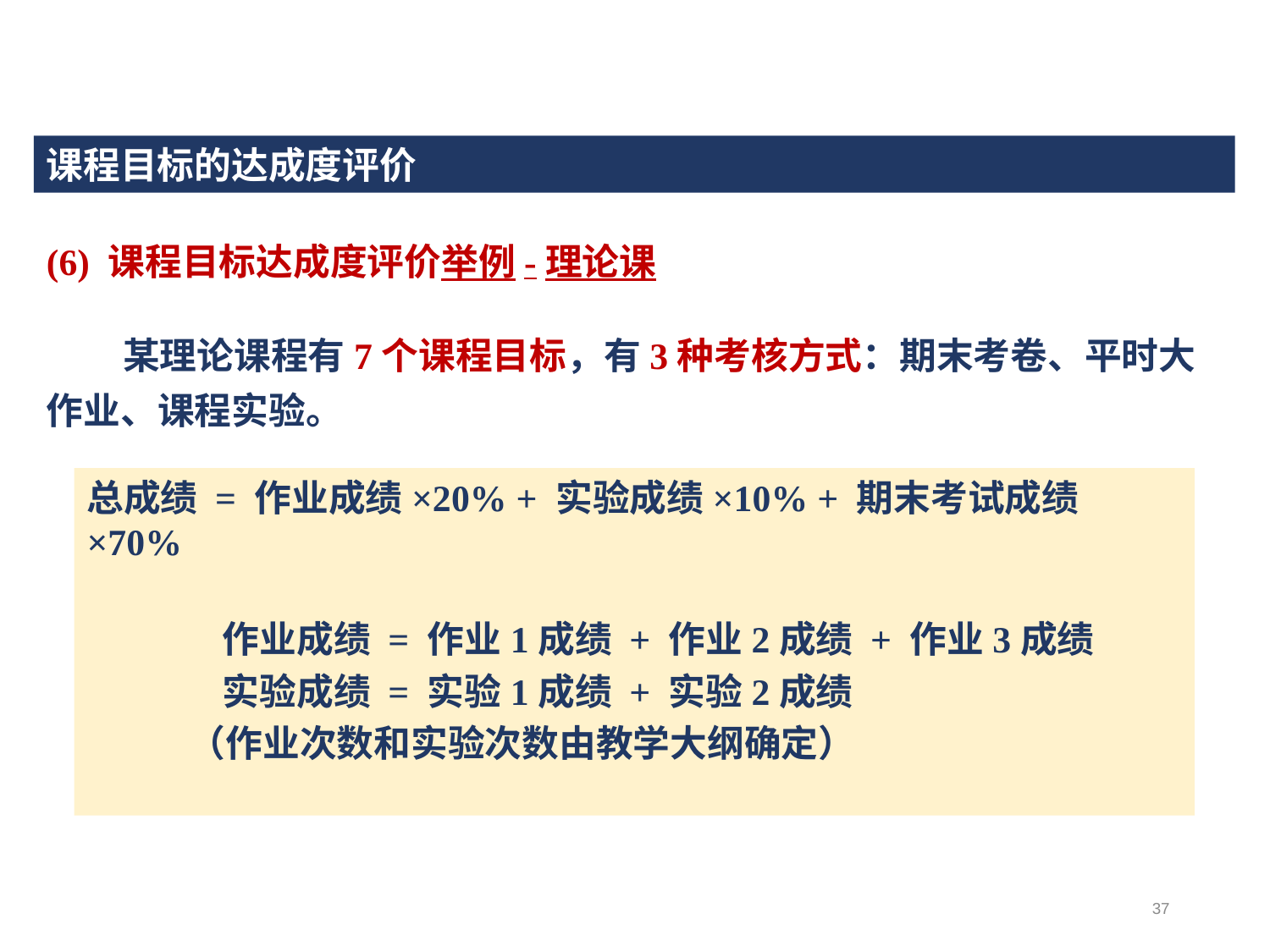

课程目标的达成度评价
(6) 课程目标达成度评价举例-理论课
        某理论课程有7个课程目标，有3种考核方式：期末考卷、平时大作业、课程实验。
总成绩 = 作业成绩×20% + 实验成绩×10% + 期末考试成绩×70%

               作业成绩 = 作业1成绩 + 作业2成绩 + 作业3成绩
               实验成绩 = 实验1成绩 + 实验2成绩
           （作业次数和实验次数由教学大纲确定）

37